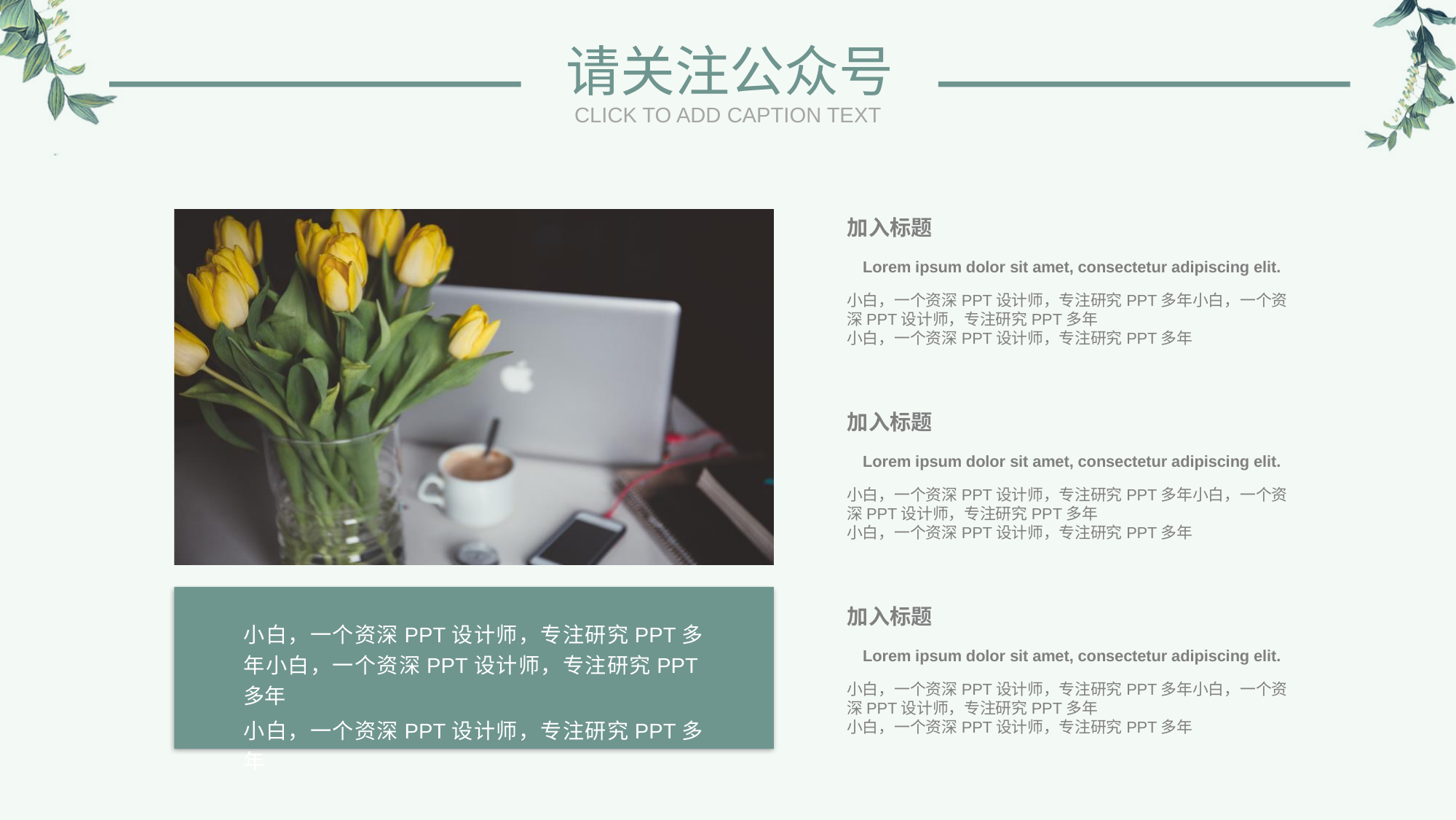

请关注公众号

CLICK TO ADD CAPTION TEXT
加入标题
Lorem ipsum dolor sit amet, consectetur adipiscing elit.
小白，一个资深PPT设计师，专注研究PPT多年小白，一个资深PPT设计师，专注研究PPT多年
小白，一个资深PPT设计师，专注研究PPT多年

小白，一个资深PPT设计师，专注研究PPT多年小白，一个资深PPT设计师，专注研究PPT多年
小白，一个资深PPT设计师，专注研究PPT多年

加入标题
Lorem ipsum dolor sit amet, consectetur adipiscing elit.
小白，一个资深PPT设计师，专注研究PPT多年小白，一个资深PPT设计师，专注研究PPT多年
小白，一个资深PPT设计师，专注研究PPT多年

加入标题
Lorem ipsum dolor sit amet, consectetur adipiscing elit.
小白，一个资深PPT设计师，专注研究PPT多年小白，一个资深PPT设计师，专注研究PPT多年
小白，一个资深PPT设计师，专注研究PPT多年